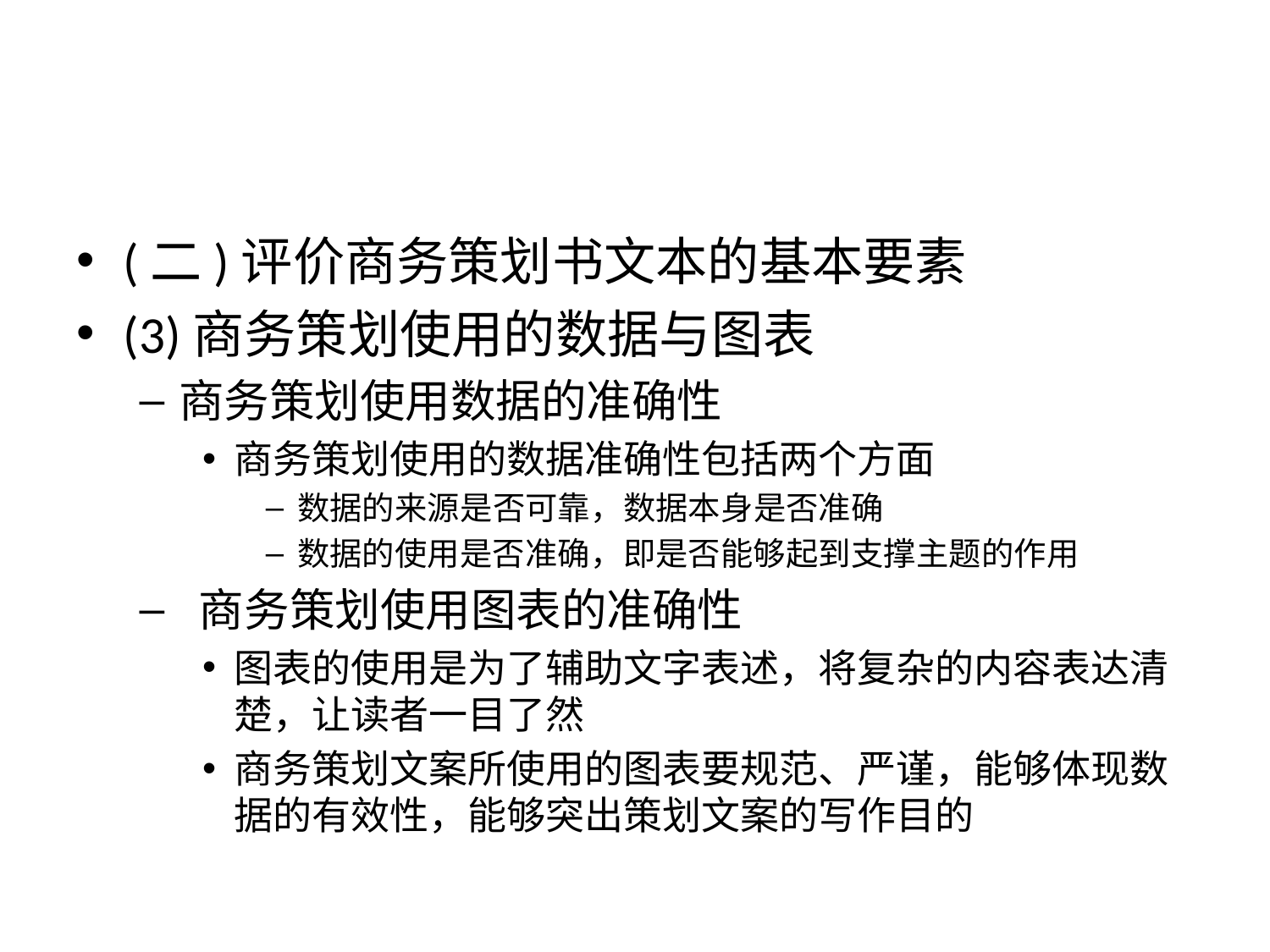

#
(二)评价商务策划书文本的基本要素
(3)商务策划使用的数据与图表
商务策划使用数据的准确性
商务策划使用的数据准确性包括两个方面
数据的来源是否可靠，数据本身是否准确
数据的使用是否准确，即是否能够起到支撑主题的作用
 商务策划使用图表的准确性
图表的使用是为了辅助文字表述，将复杂的内容表达清楚，让读者一目了然
商务策划文案所使用的图表要规范、严谨，能够体现数据的有效性，能够突出策划文案的写作目的